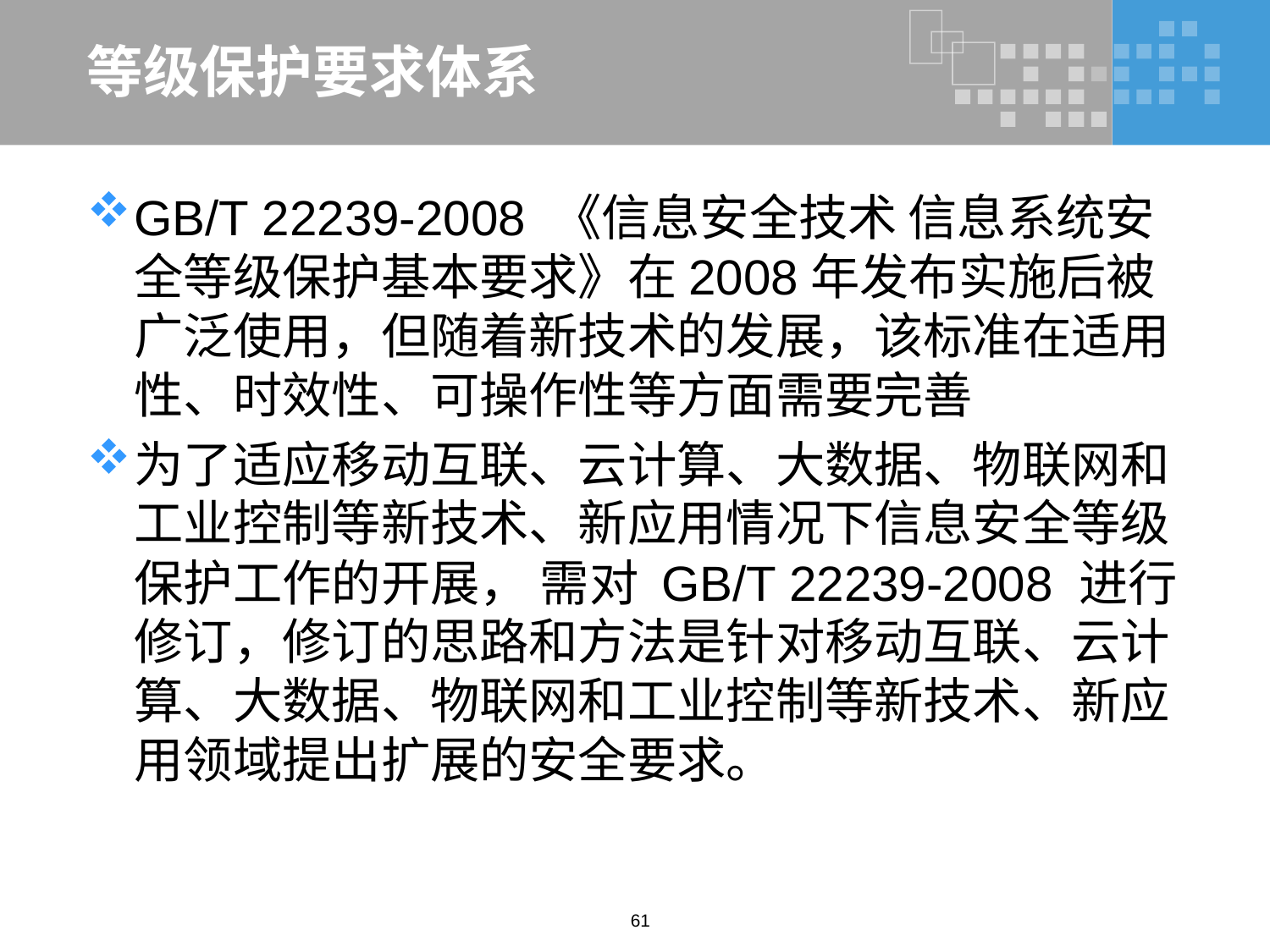

# 等级保护要求体系
GB/T 22239-2008 《信息安全技术 信息系统安全等级保护基本要求》在2008年发布实施后被广泛使用，但随着新技术的发展，该标准在适用性、时效性、可操作性等方面需要完善
为了适应移动互联、云计算、大数据、物联网和工业控制等新技术、新应用情况下信息安全等级保护工作的开展， 需对 GB/T 22239-2008 进行修订，修订的思路和方法是针对移动互联、云计算、大数据、物联网和工业控制等新技术、新应用领域提出扩展的安全要求。
61